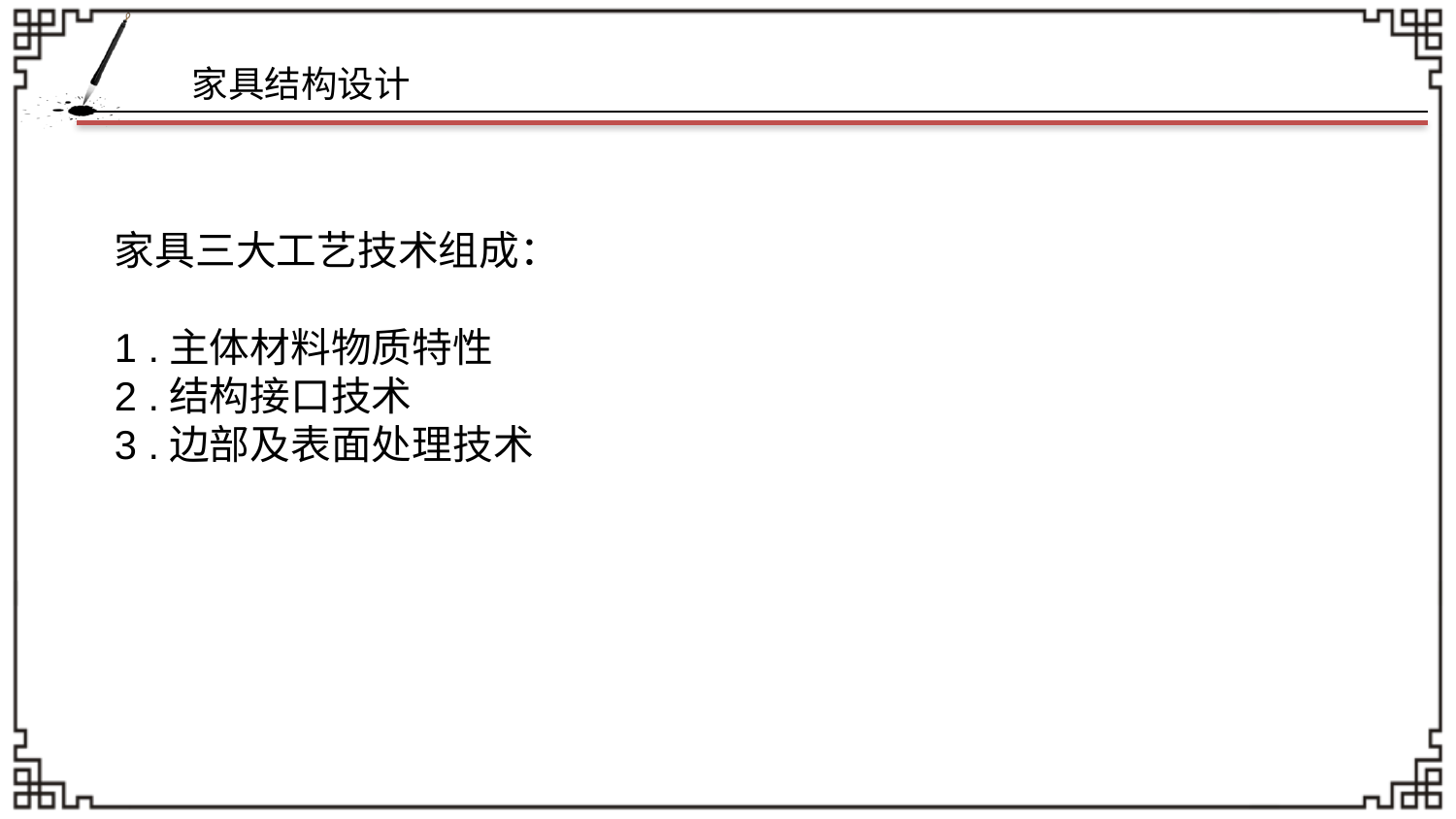

家具三大工艺技术组成：

1 .主体材料物质特性
2 .结构接口技术
3 .边部及表面处理技术